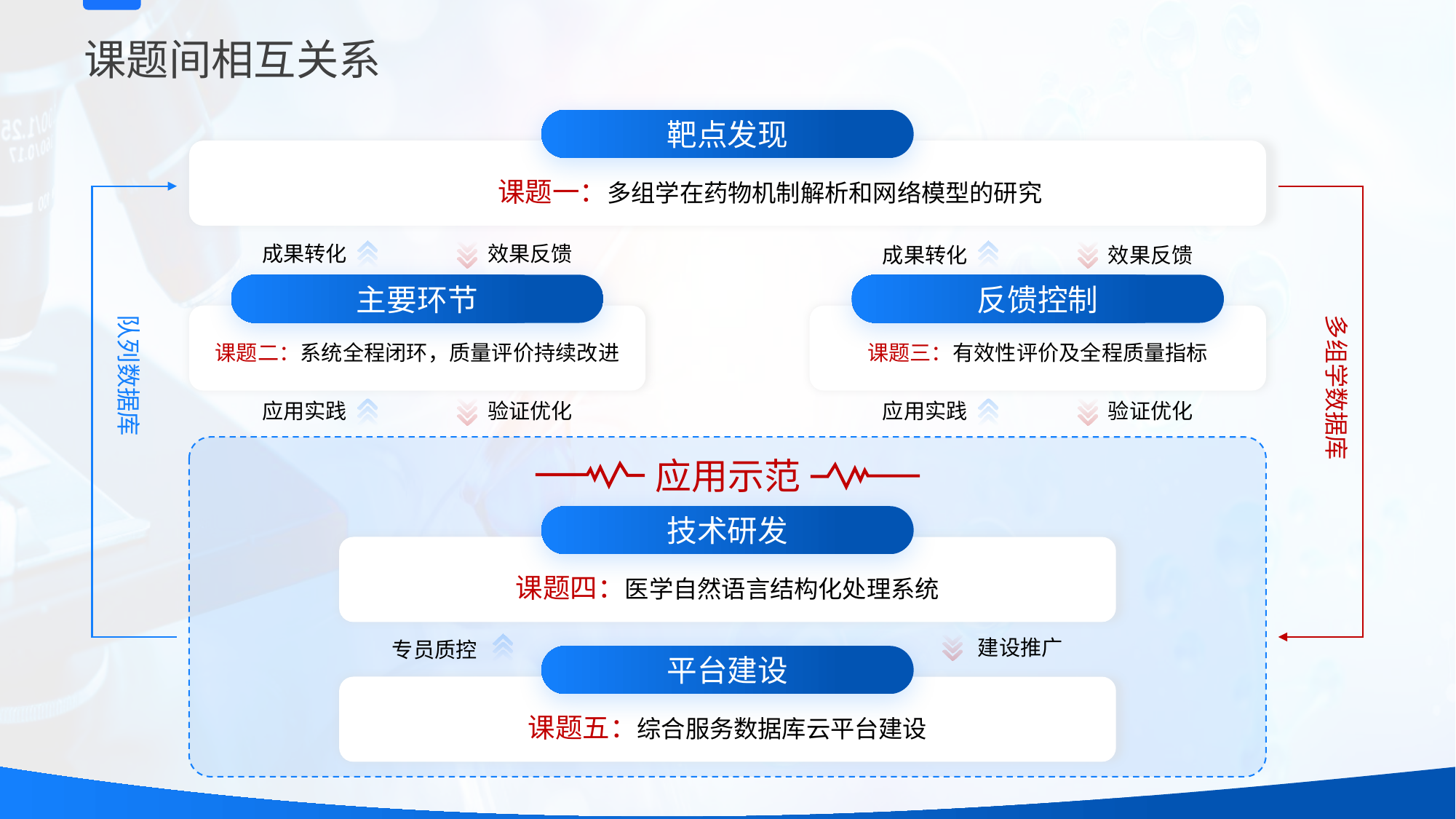

课题间相互关系
靶点发现

课题一：多组学在药物机制解析和网络模型的研究

成果转化
效果反馈
成果转化
效果反馈

主要环节
反馈控制
队列数据库
多组学数据库

课题二：系统全程闭环，质量评价持续改进
课题三：有效性评价及全程质量指标
应用实践
验证优化
应用实践
验证优化

应用示范

技术研发

课题四：医学自然语言结构化处理系统
建设推广
专员质控

平台建设

课题五：综合服务数据库云平台建设